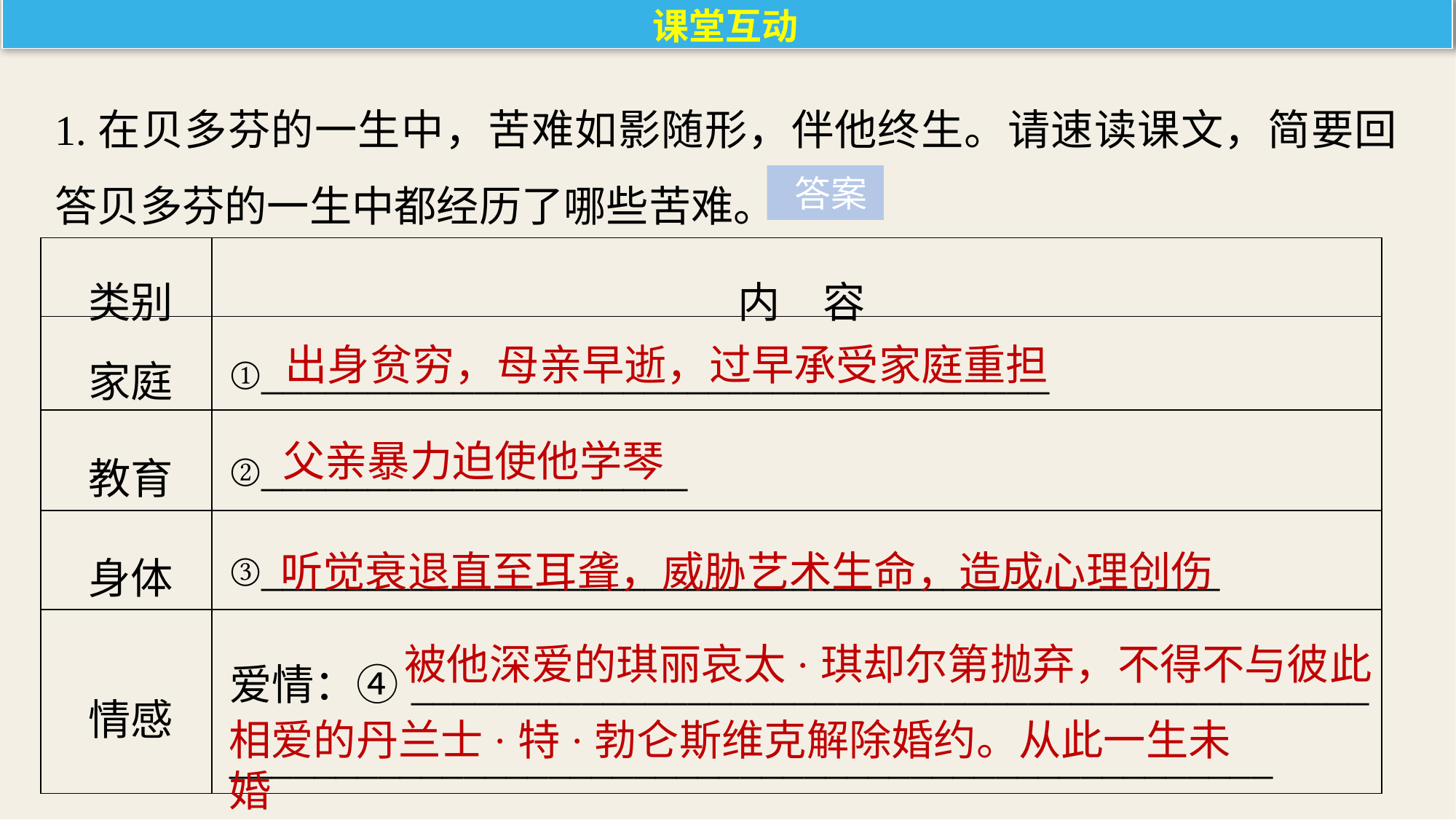

课堂互动
1.在贝多芬的一生中，苦难如影随形，伴他终生。请速读课文，简要回答贝多芬的一生中都经历了哪些苦难。
 答案
| 类别 | 内　容 |
| --- | --- |
| 家庭 | ①\_\_\_\_\_\_\_\_\_\_\_\_\_\_\_\_\_\_\_\_\_\_\_\_\_\_\_\_\_\_\_\_\_\_\_\_\_ |
| 教育 | ②\_\_\_\_\_\_\_\_\_\_\_\_\_\_\_\_\_\_\_\_ |
| 身体 | ③\_\_\_\_\_\_\_\_\_\_\_\_\_\_\_\_\_\_\_\_\_\_\_\_\_\_\_\_\_\_\_\_\_\_\_\_\_\_\_\_\_\_\_\_\_ |
| 情感 | 爱情：④\_\_\_\_\_\_\_\_\_\_\_\_\_\_\_\_\_\_\_\_\_\_\_\_\_\_\_\_\_\_\_\_\_\_\_\_\_\_\_\_\_\_\_\_\_ \_\_\_\_\_\_\_\_\_\_\_\_\_\_\_\_\_\_\_\_\_\_\_\_\_\_\_\_\_\_\_\_\_\_\_\_\_\_\_\_\_\_\_\_\_\_\_\_\_ |
出身贫穷，母亲早逝，过早承受家庭重担
父亲暴力迫使他学琴
听觉衰退直至耳聋，威胁艺术生命，造成心理创伤
被他深爱的琪丽哀太·琪却尔第抛弃，不得不与彼此
相爱的丹兰士·特·勃仑斯维克解除婚约。从此一生未婚